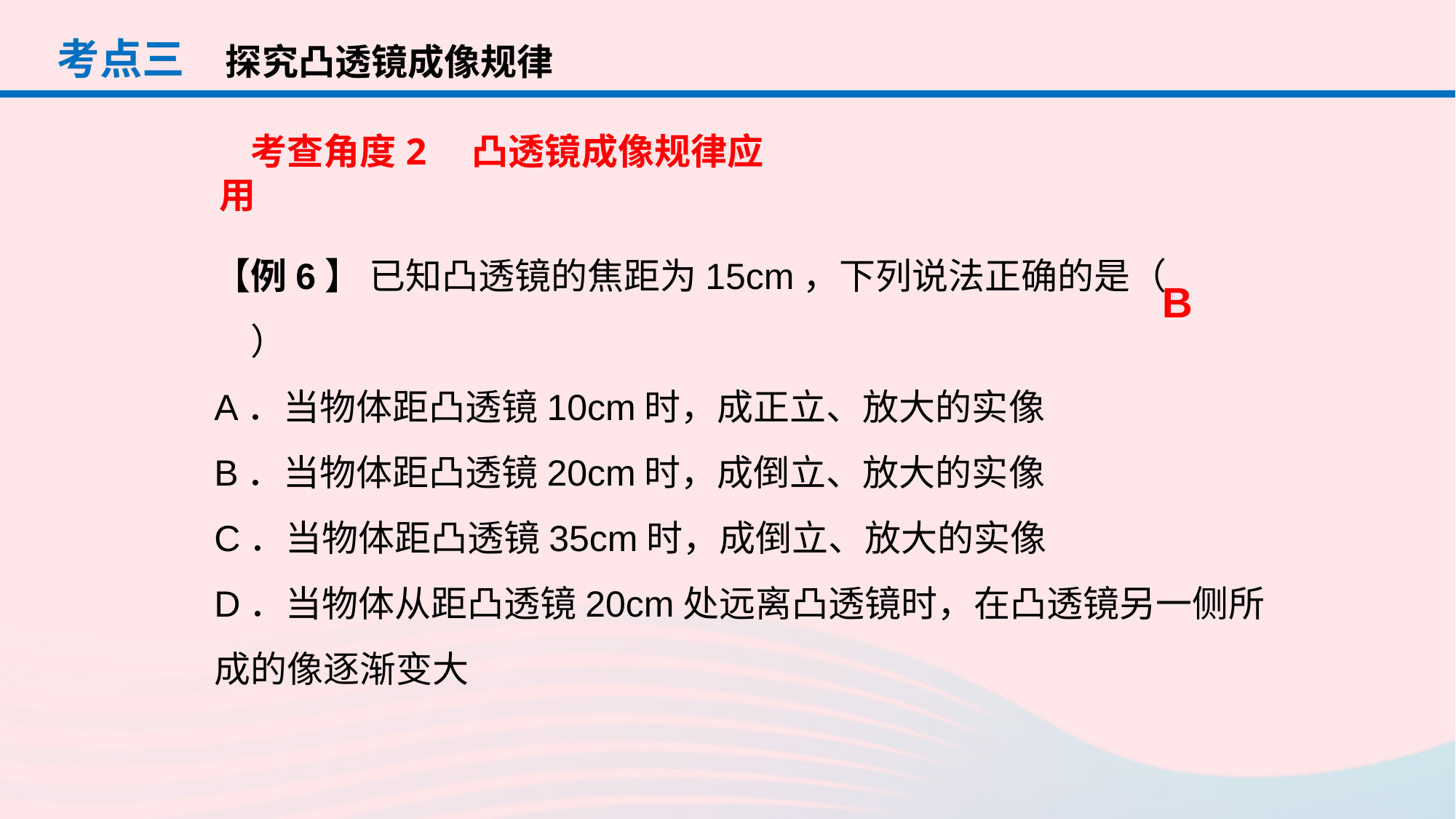

考点三
探究凸透镜成像规律
考查角度2　凸透镜成像规律应用
【例6】 已知凸透镜的焦距为15cm，下列说法正确的是（　　）
A．当物体距凸透镜10cm时，成正立、放大的实像
B．当物体距凸透镜20cm时，成倒立、放大的实像
C．当物体距凸透镜35cm时，成倒立、放大的实像
D．当物体从距凸透镜20cm处远离凸透镜时，在凸透镜另一侧所成的像逐渐变大

B